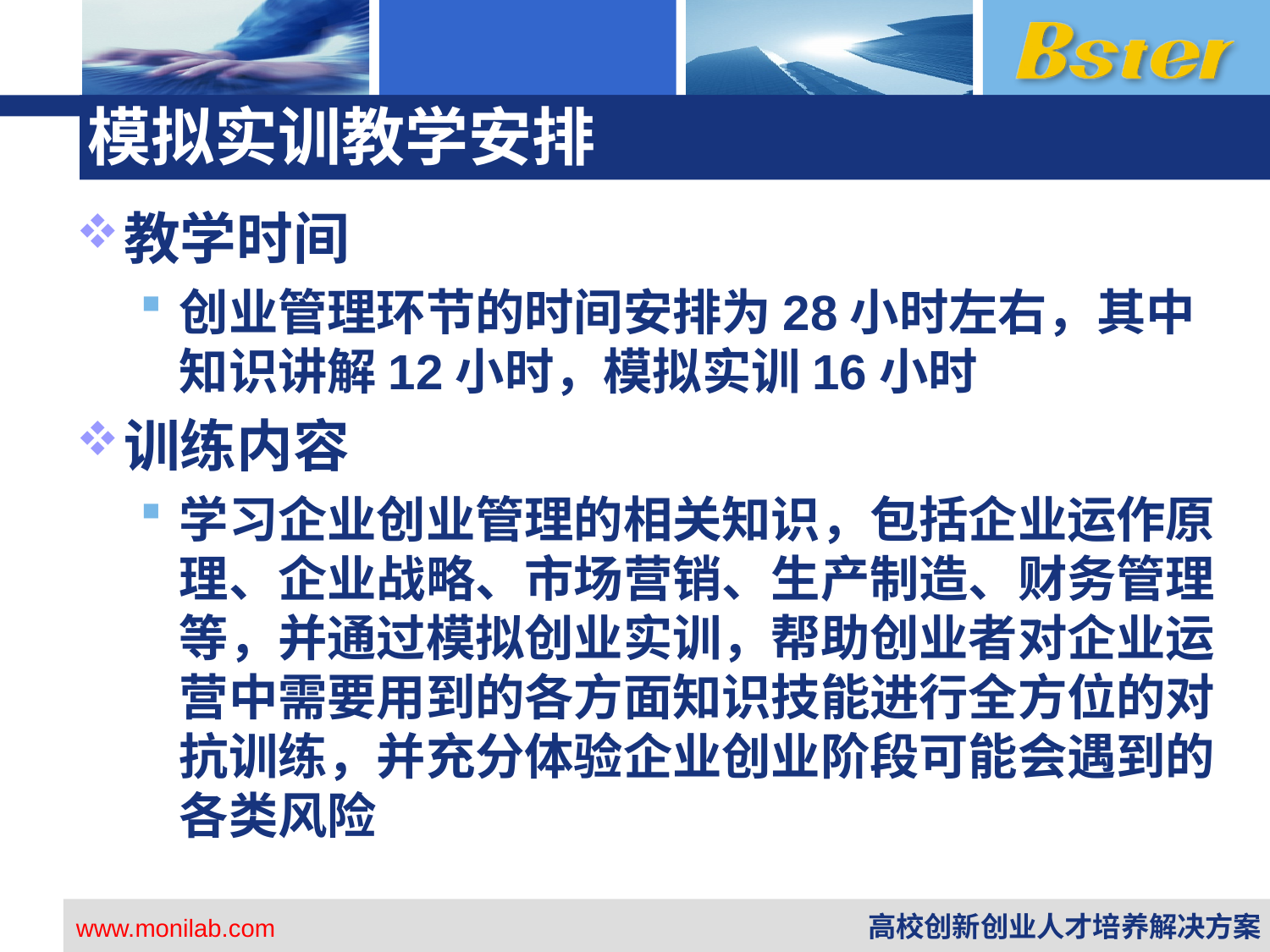

# 模拟实训教学安排
教学时间
创业管理环节的时间安排为28小时左右，其中知识讲解12小时，模拟实训16小时
训练内容
学习企业创业管理的相关知识，包括企业运作原理、企业战略、市场营销、生产制造、财务管理等，并通过模拟创业实训，帮助创业者对企业运营中需要用到的各方面知识技能进行全方位的对抗训练，并充分体验企业创业阶段可能会遇到的各类风险